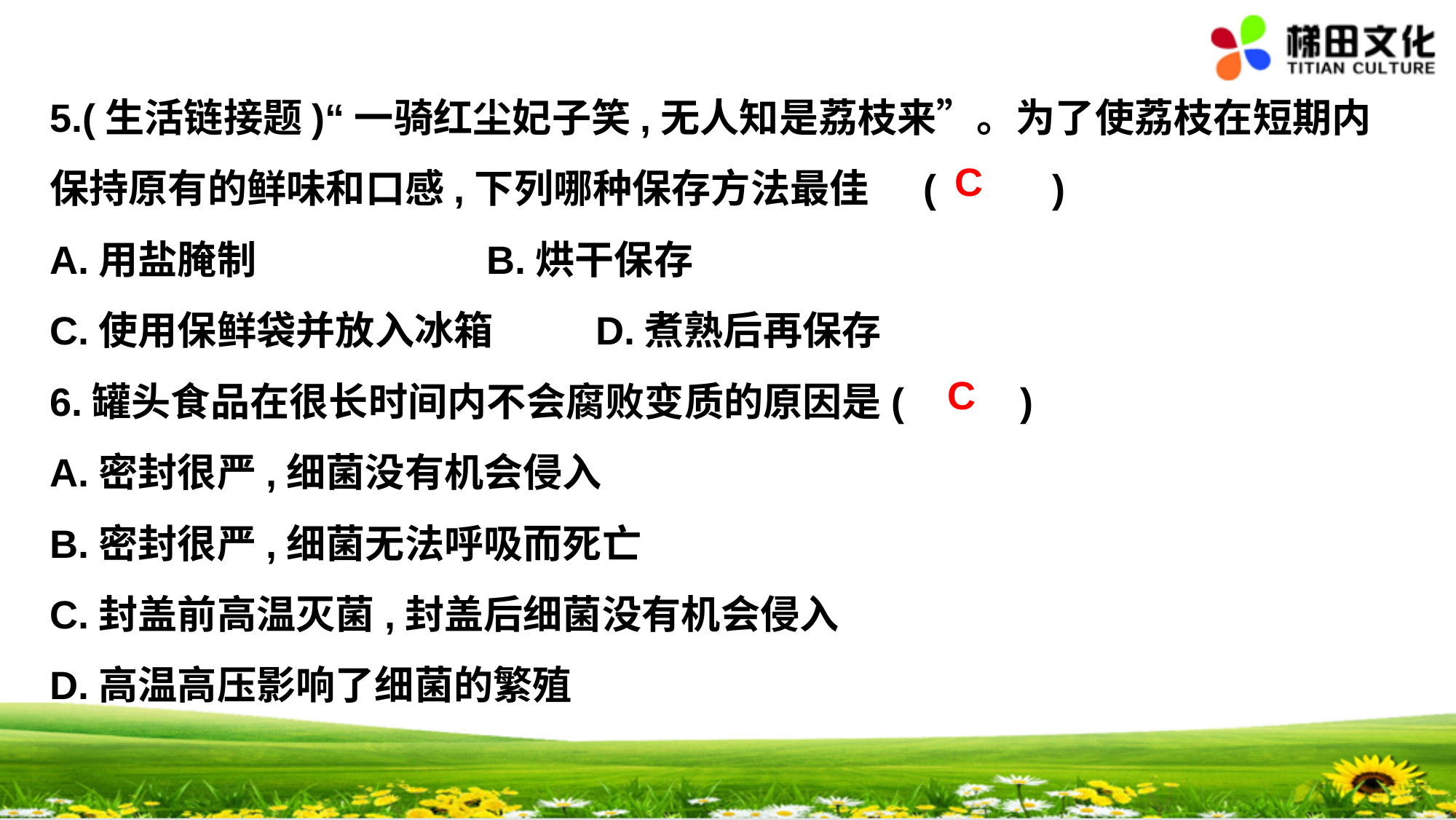

5.(生活链接题)“一骑红尘妃子笑,无人知是荔枝来”。为了使荔枝在短期内
保持原有的鲜味和口感,下列哪种保存方法最佳	(　  　)
A.用盐腌制			B.烘干保存
C.使用保鲜袋并放入冰箱	D.煮熟后再保存
6.罐头食品在很长时间内不会腐败变质的原因是(　  　)
A.密封很严,细菌没有机会侵入
B.密封很严,细菌无法呼吸而死亡
C.封盖前高温灭菌,封盖后细菌没有机会侵入
D.高温高压影响了细菌的繁殖
C
C